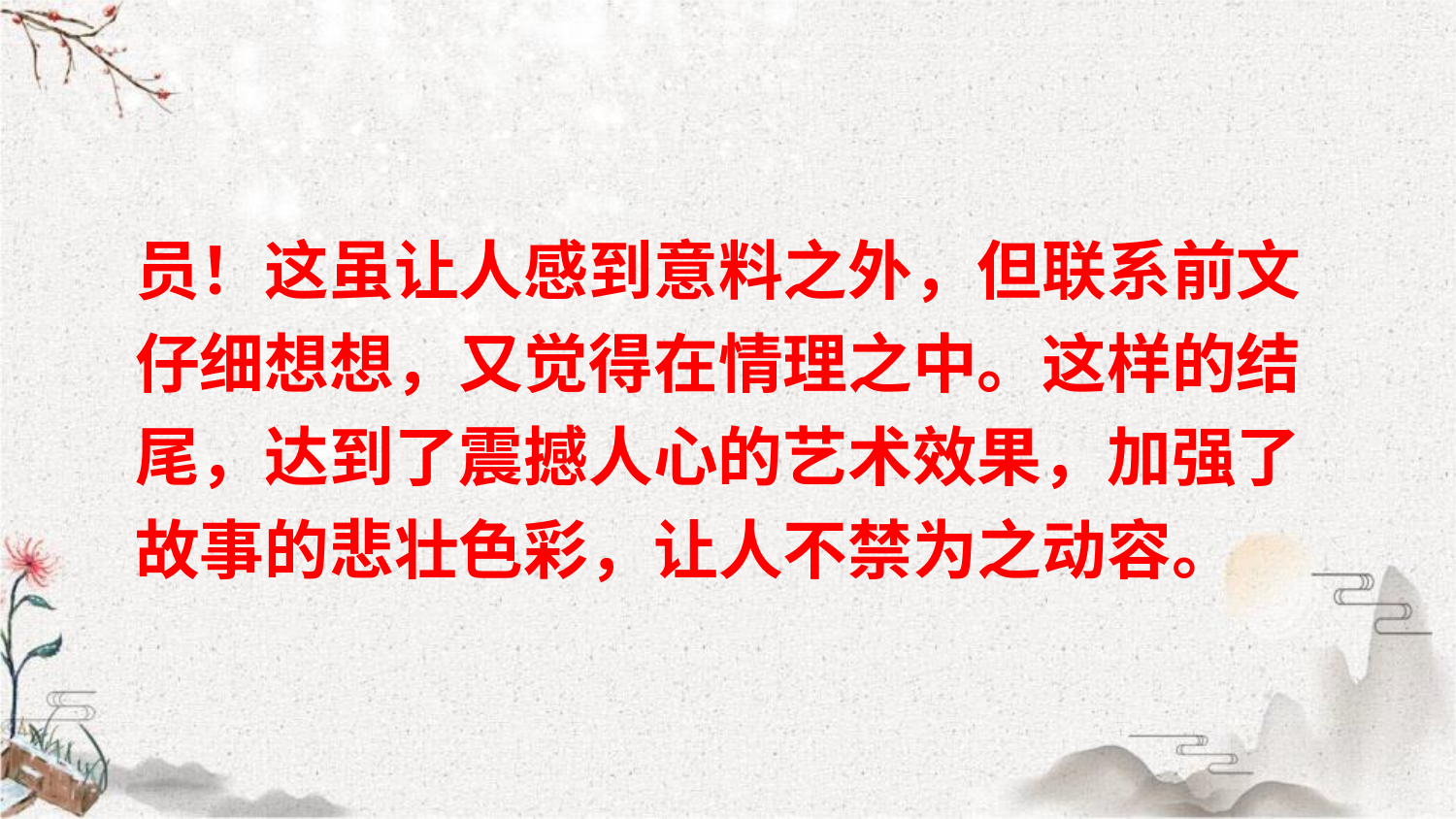

员！这虽让人感到意料之外，但联系前文仔细想想，又觉得在情理之中。这样的结尾，达到了震撼人心的艺术效果，加强了故事的悲壮色彩，让人不禁为之动容。